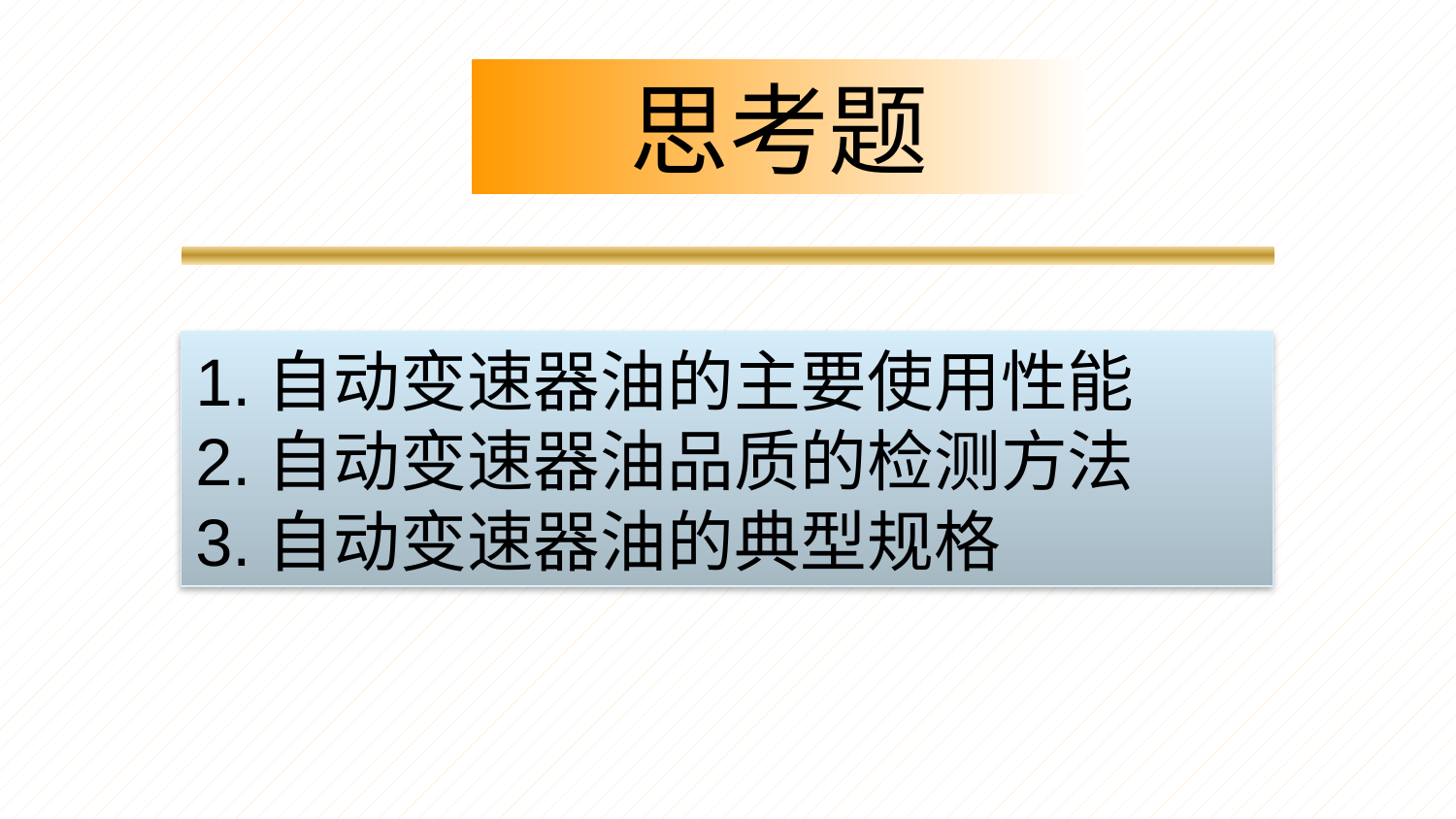

思考题

1.自动变速器油的主要使用性能
2.自动变速器油品质的检测方法
3.自动变速器油的典型规格